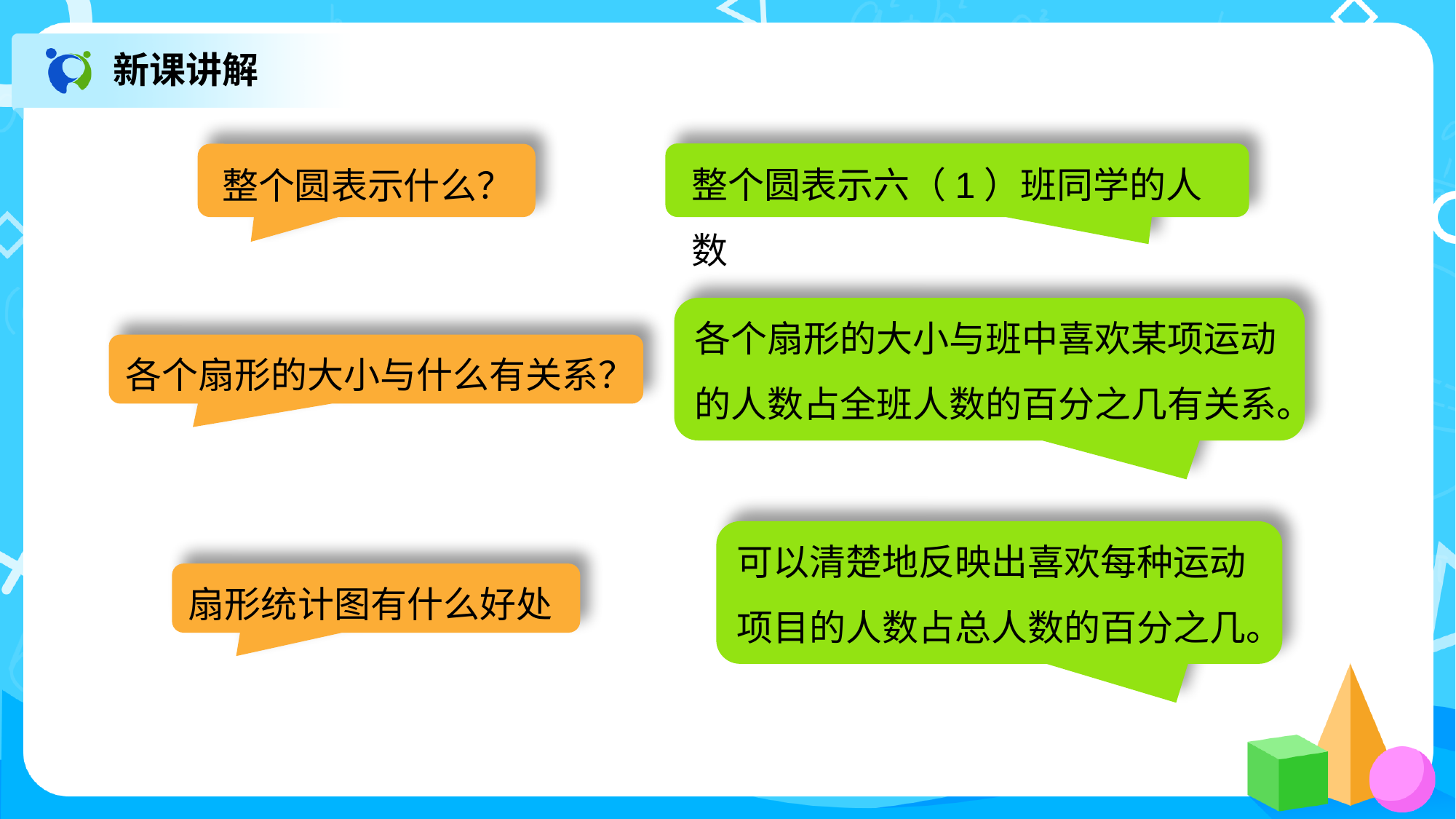

新课讲解
整个圆表示六（1）班同学的人数

整个圆表示什么？

各个扇形的大小与班中喜欢某项运动
的人数占全班人数的百分之几有关系。

各个扇形的大小与什么有关系？

可以清楚地反映出喜欢每种运动
项目的人数占总人数的百分之几。

扇形统计图有什么好处